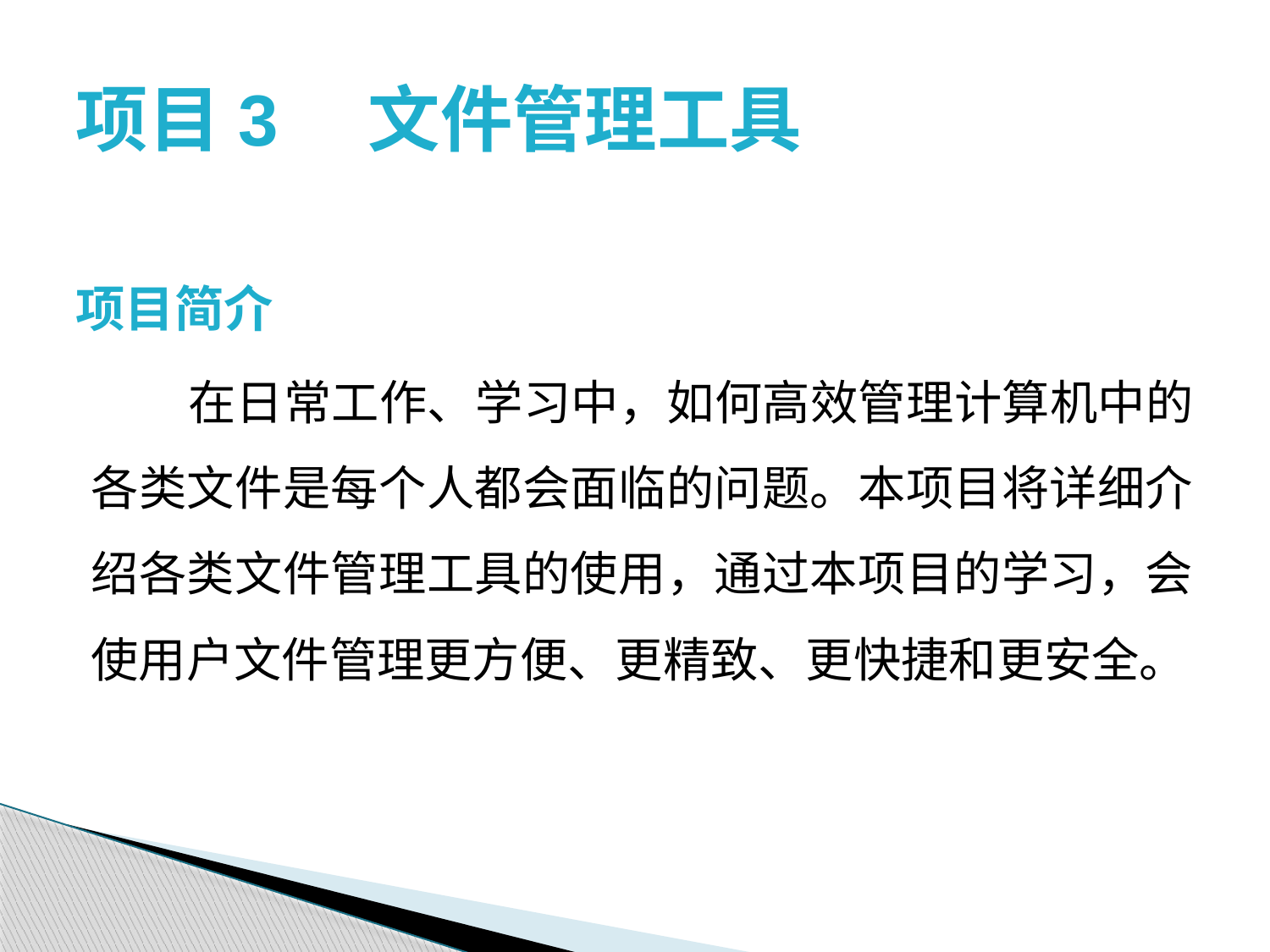

# 项目3　文件管理工具
项目简介
在日常工作、学习中，如何高效管理计算机中的各类文件是每个人都会面临的问题。本项目将详细介绍各类文件管理工具的使用，通过本项目的学习，会使用户文件管理更方便、更精致、更快捷和更安全。